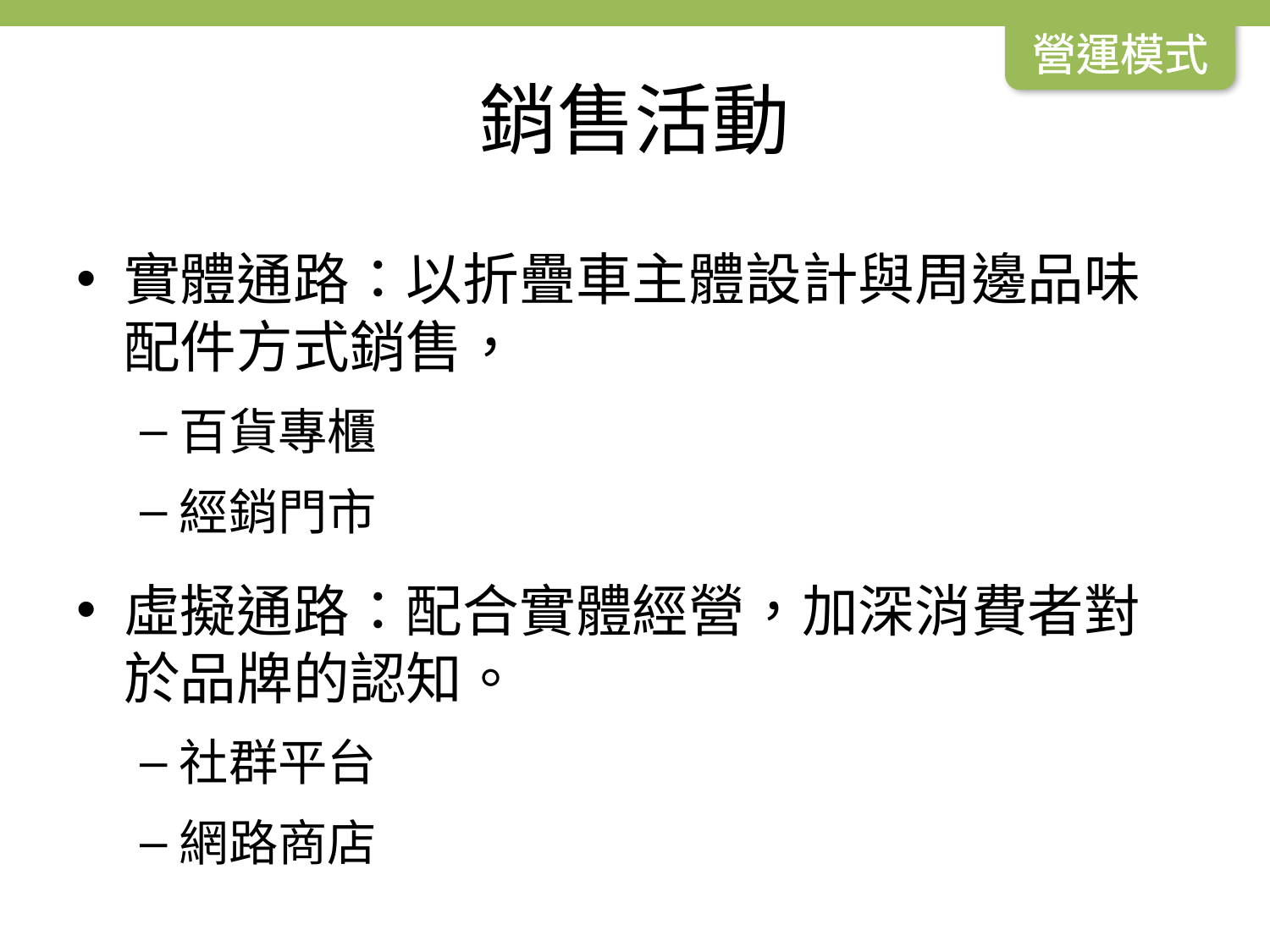

營運模式
# 銷售活動
實體通路：以折疊車主體設計與周邊品味配件方式銷售，
百貨專櫃
經銷門市
虛擬通路：配合實體經營，加深消費者對於品牌的認知。
社群平台
網路商店